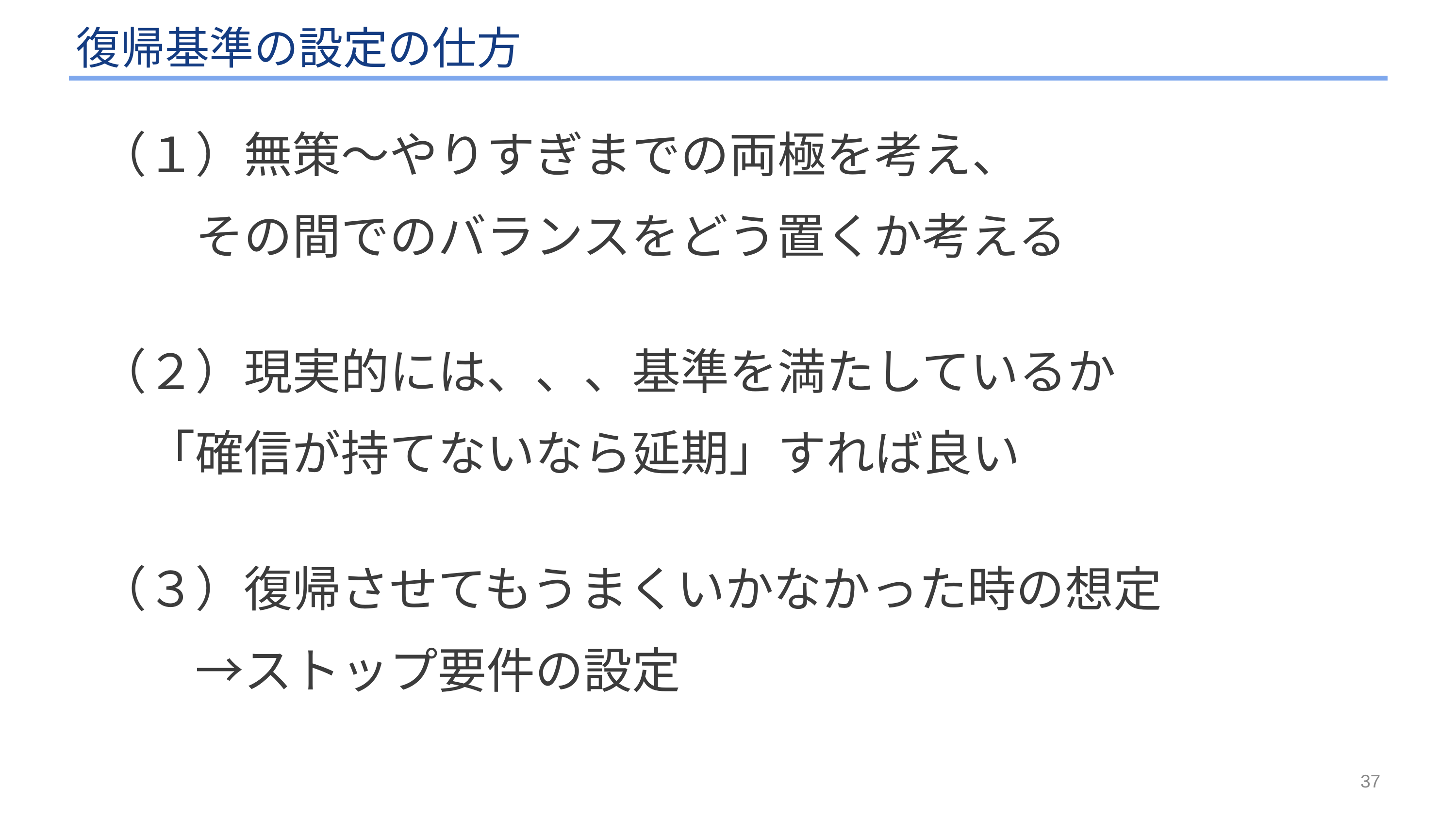

# 復帰基準の設定の仕方
（１）無策～やりすぎまでの両極を考え、
　　その間でのバランスをどう置くか考える

（２）現実的には、、、基準を満たしているか
　「確信が持てないなら延期」すれば良い

（３）復帰させてもうまくいかなかった時の想定
　　→ストップ要件の設定
37